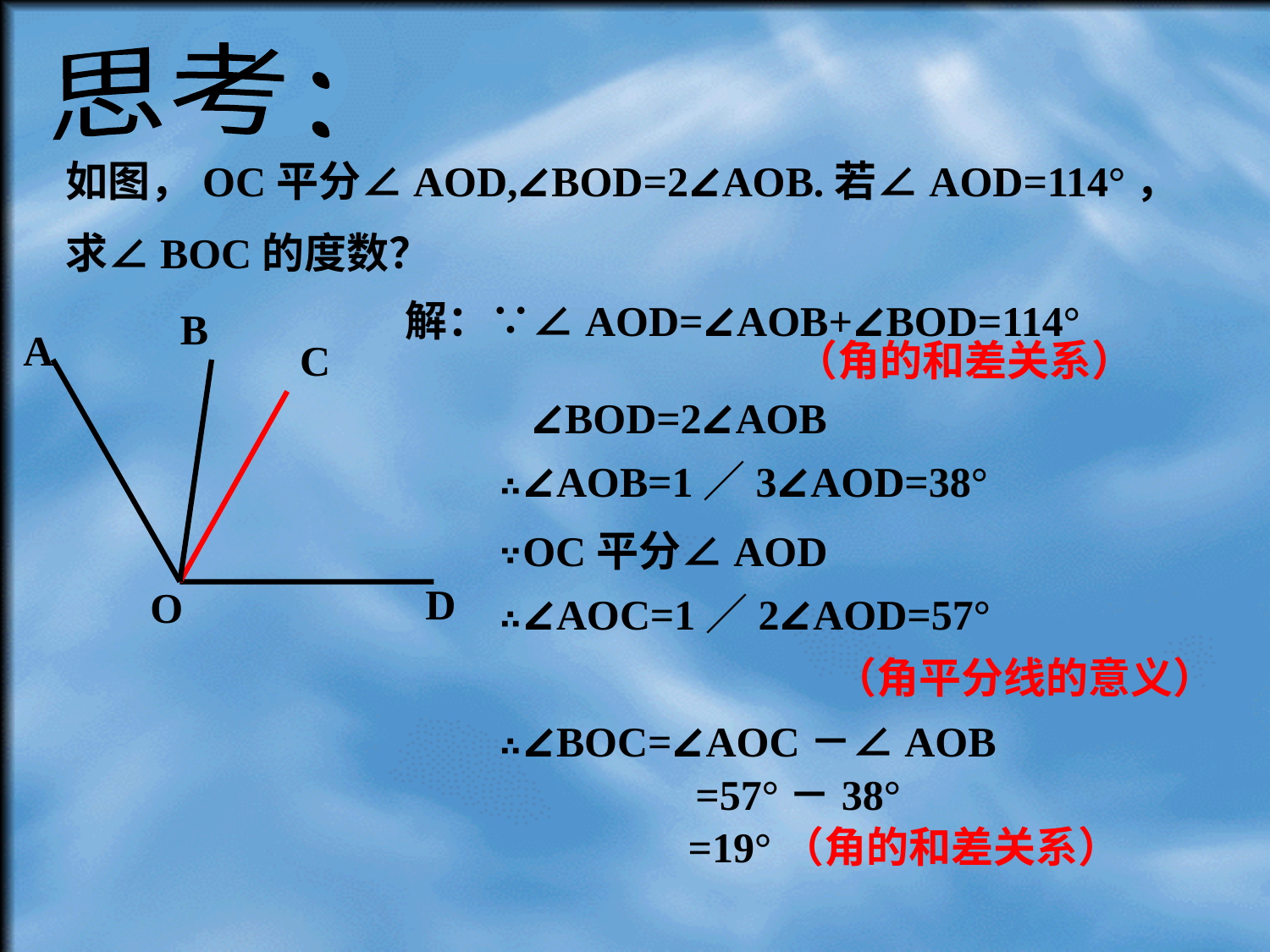

思考：
如图，OC平分∠AOD,∠BOD=2∠AOB.若∠AOD=114°，
求∠BOC的度数？
解：∵∠AOD=∠AOB+∠BOD=114°
B
A
C

D
O
（角的和差关系）
∠BOD=2∠AOB
∴∠AOB=1／3∠AOD=38°
∵OC平分∠AOD
∴∠AOC=1／2∠AOD=57°
（角平分线的意义）
∴∠BOC=∠AOC－∠AOB
=57°－38°
=19°（角的和差关系）